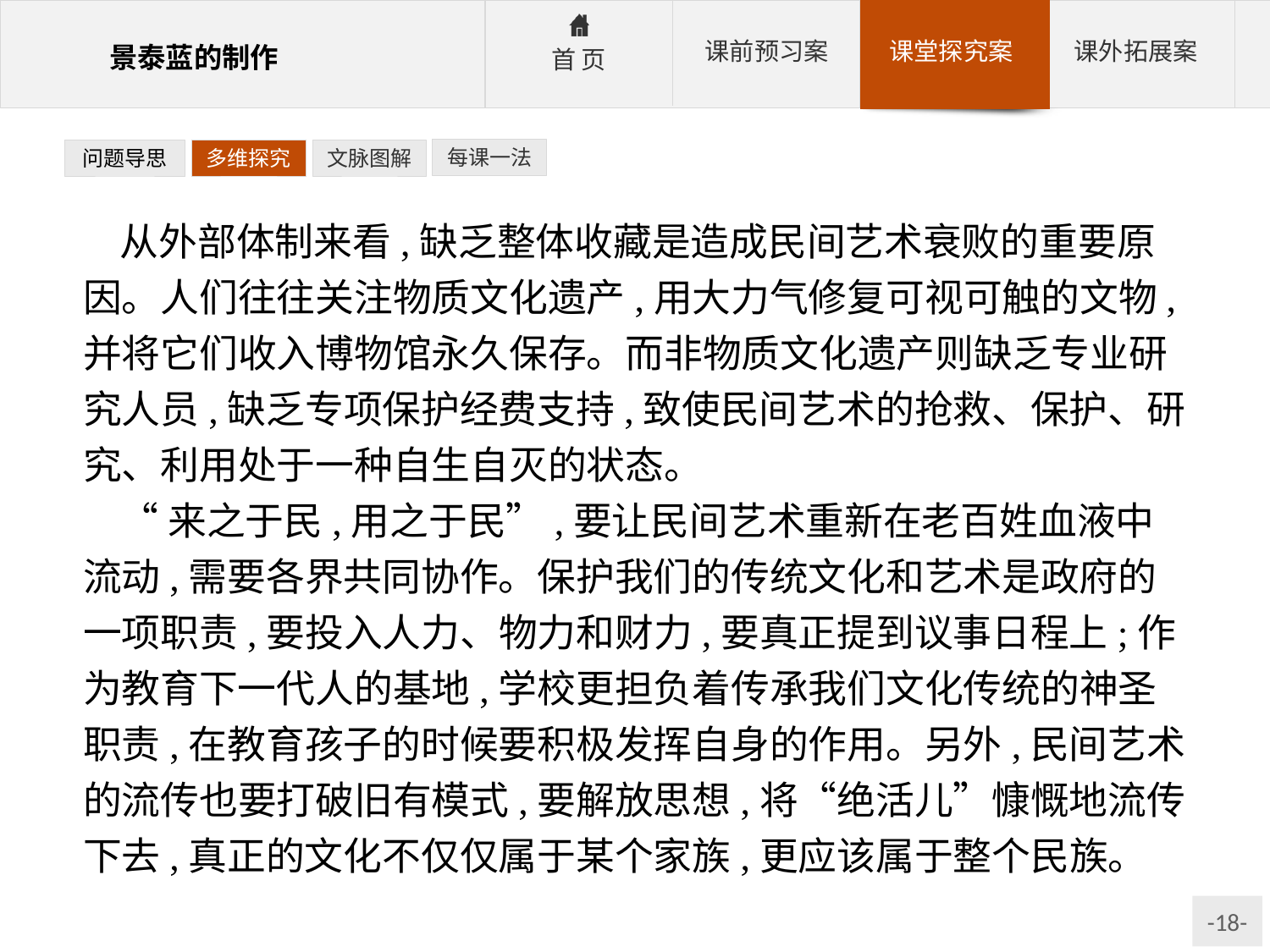

每课一法
问题导思
多维探究
文脉图解
从外部体制来看,缺乏整体收藏是造成民间艺术衰败的重要原因。人们往往关注物质文化遗产,用大力气修复可视可触的文物,并将它们收入博物馆永久保存。而非物质文化遗产则缺乏专业研究人员,缺乏专项保护经费支持,致使民间艺术的抢救、保护、研究、利用处于一种自生自灭的状态。
“来之于民,用之于民”,要让民间艺术重新在老百姓血液中流动,需要各界共同协作。保护我们的传统文化和艺术是政府的一项职责,要投入人力、物力和财力,要真正提到议事日程上;作为教育下一代人的基地,学校更担负着传承我们文化传统的神圣职责,在教育孩子的时候要积极发挥自身的作用。另外,民间艺术的流传也要打破旧有模式,要解放思想,将“绝活儿”慷慨地流传下去,真正的文化不仅仅属于某个家族,更应该属于整个民族。